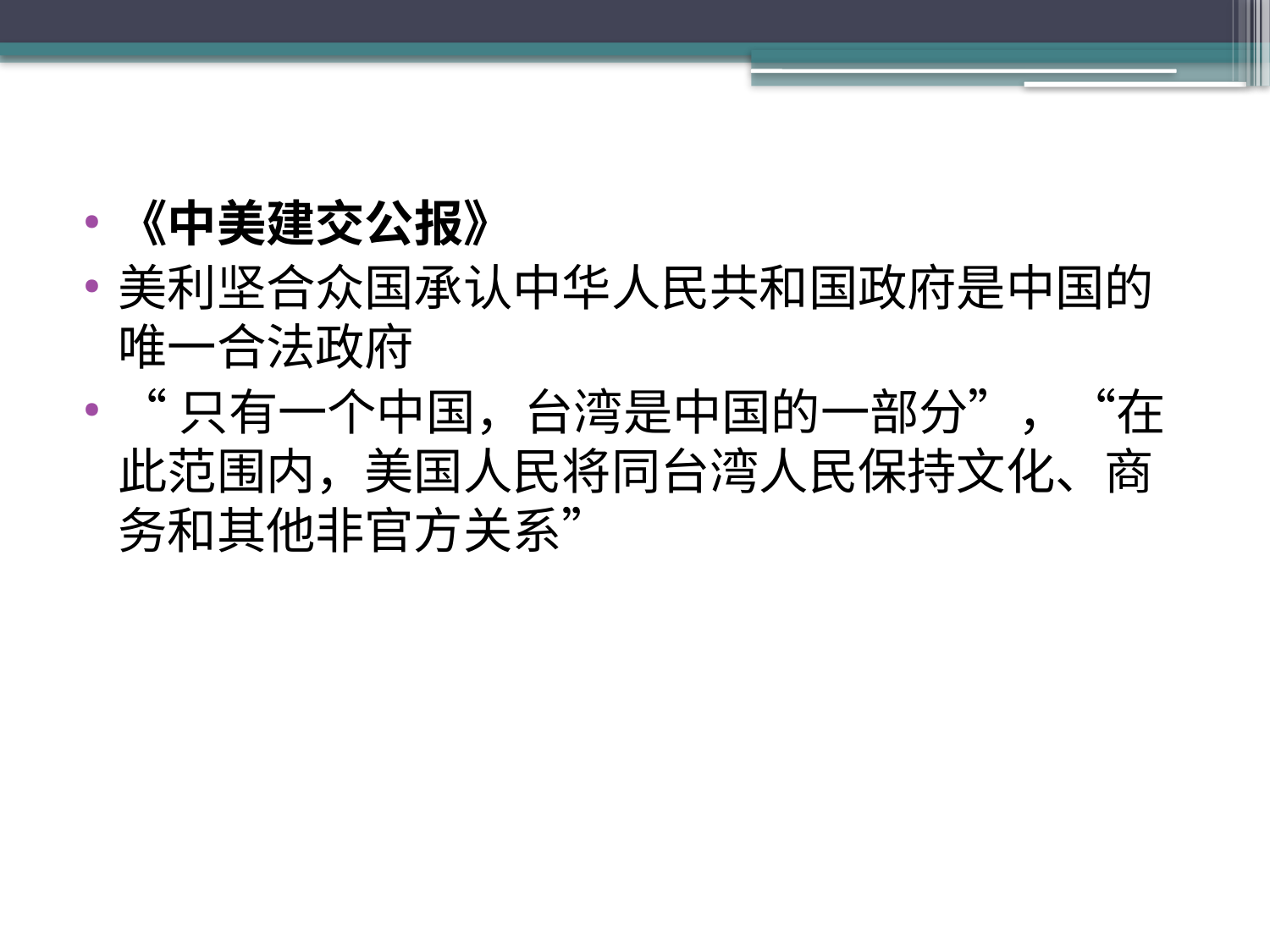

《中美建交公报》
美利坚合众国承认中华人民共和国政府是中国的唯一合法政府
“只有一个中国，台湾是中国的一部分”，“在此范围内，美国人民将同台湾人民保持文化、商务和其他非官方关系”